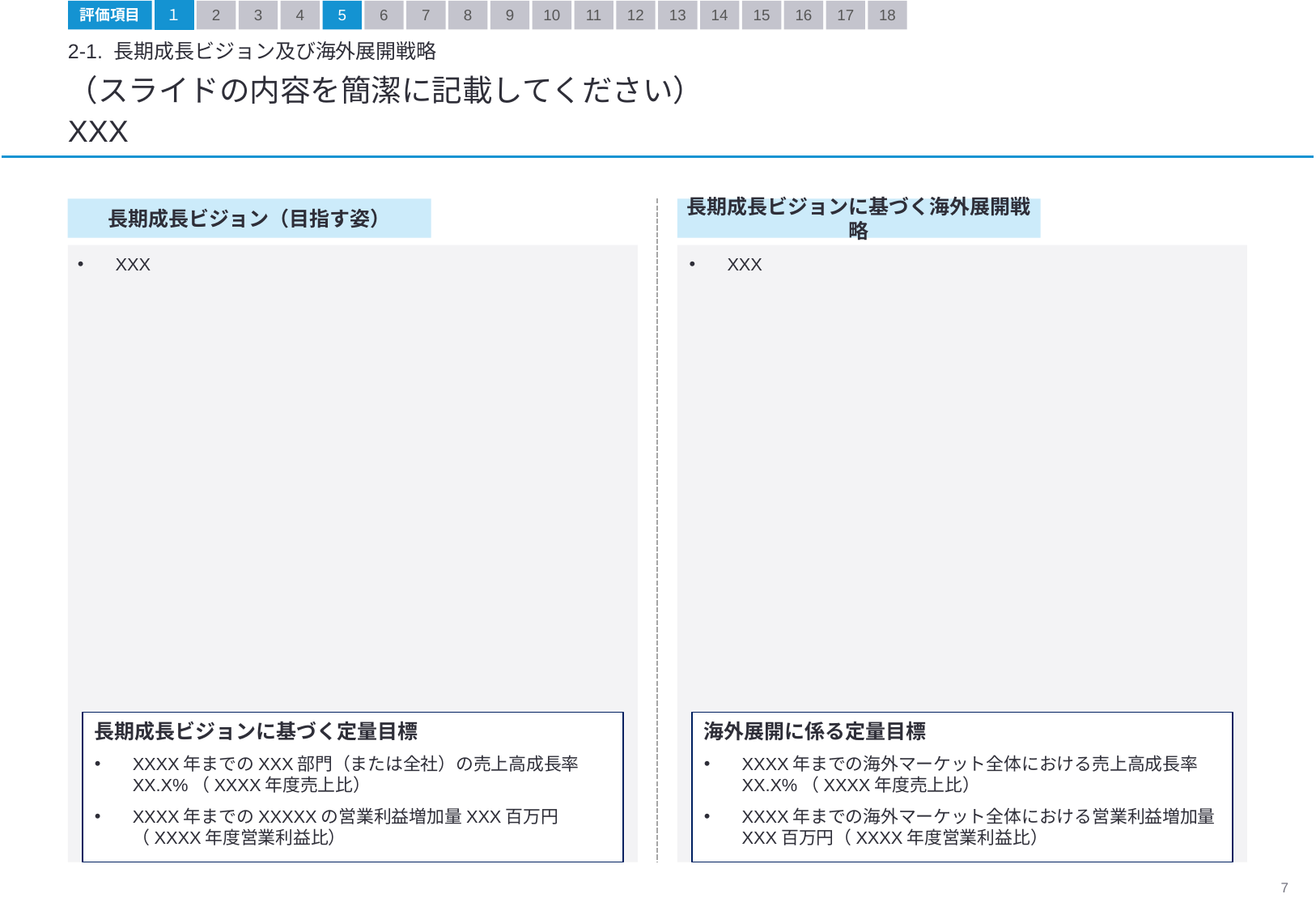

評価項目
１
2
3
4
5
6
7
8
9
10
11
12
13
14
15
16
17
18
2-1. 長期成長ビジョン及び海外展開戦略
（スライドの内容を簡潔に記載してください）
XXX
長期成長ビジョン（目指す姿）
長期成長ビジョンに基づく海外展開戦略
XXX
XXX
長期成長ビジョンに基づく定量目標
XXXX年までのXXX部門（または全社）の売上高成長率XX.X%（XXXX年度売上比）
XXXX年までのXXXXXの営業利益増加量XXX百万円（XXXX年度営業利益比）
海外展開に係る定量目標
XXXX年までの海外マーケット全体における売上高成長率XX.X%（XXXX年度売上比）
XXXX年までの海外マーケット全体における営業利益増加量XXX百万円（XXXX年度営業利益比）